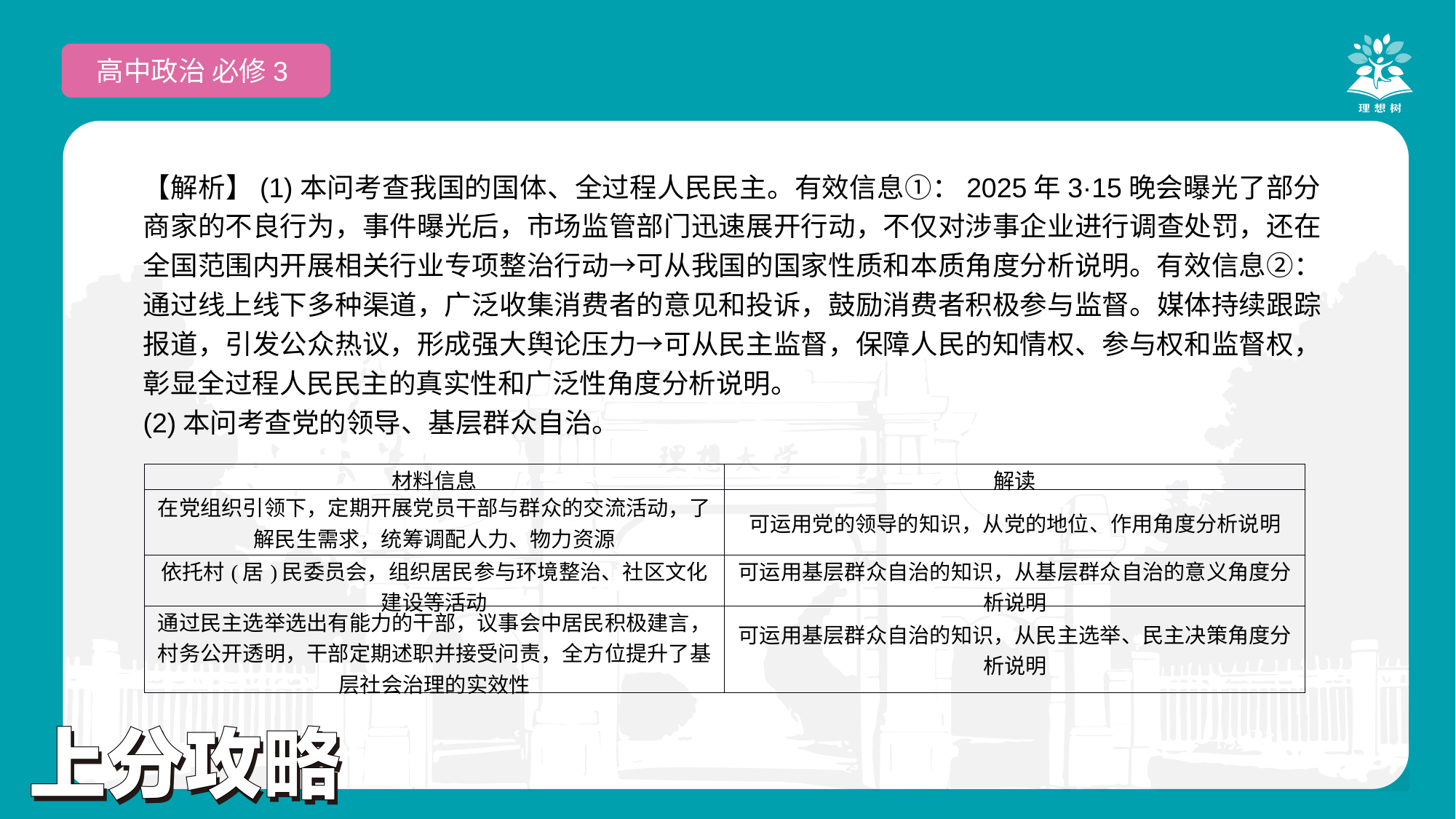

高中政治 必修3
【解析】(1)本问考查我国的国体、全过程人民民主。有效信息①：2025年3·15晚会曝光了部分商家的不良行为，事件曝光后，市场监管部门迅速展开行动，不仅对涉事企业进行调查处罚，还在全国范围内开展相关行业专项整治行动→可从我国的国家性质和本质角度分析说明。有效信息②：通过线上线下多种渠道，广泛收集消费者的意见和投诉，鼓励消费者积极参与监督。媒体持续跟踪报道，引发公众热议，形成强大舆论压力→可从民主监督，保障人民的知情权、参与权和监督权，彰显全过程人民民主的真实性和广泛性角度分析说明。
(2)本问考查党的领导、基层群众自治。

| 材料信息 | 解读 |
| --- | --- |
| 在党组织引领下，定期开展党员干部与群众的交流活动，了解民生需求，统筹调配人力、物力资源 | 可运用党的领导的知识，从党的地位、作用角度分析说明 |
| 依托村(居)民委员会，组织居民参与环境整治、社区文化建设等活动 | 可运用基层群众自治的知识，从基层群众自治的意义角度分析说明 |
| 通过民主选举选出有能力的干部，议事会中居民积极建言，村务公开透明，干部定期述职并接受问责，全方位提升了基层社会治理的实效性 | 可运用基层群众自治的知识，从民主选举、民主决策角度分析说明 |